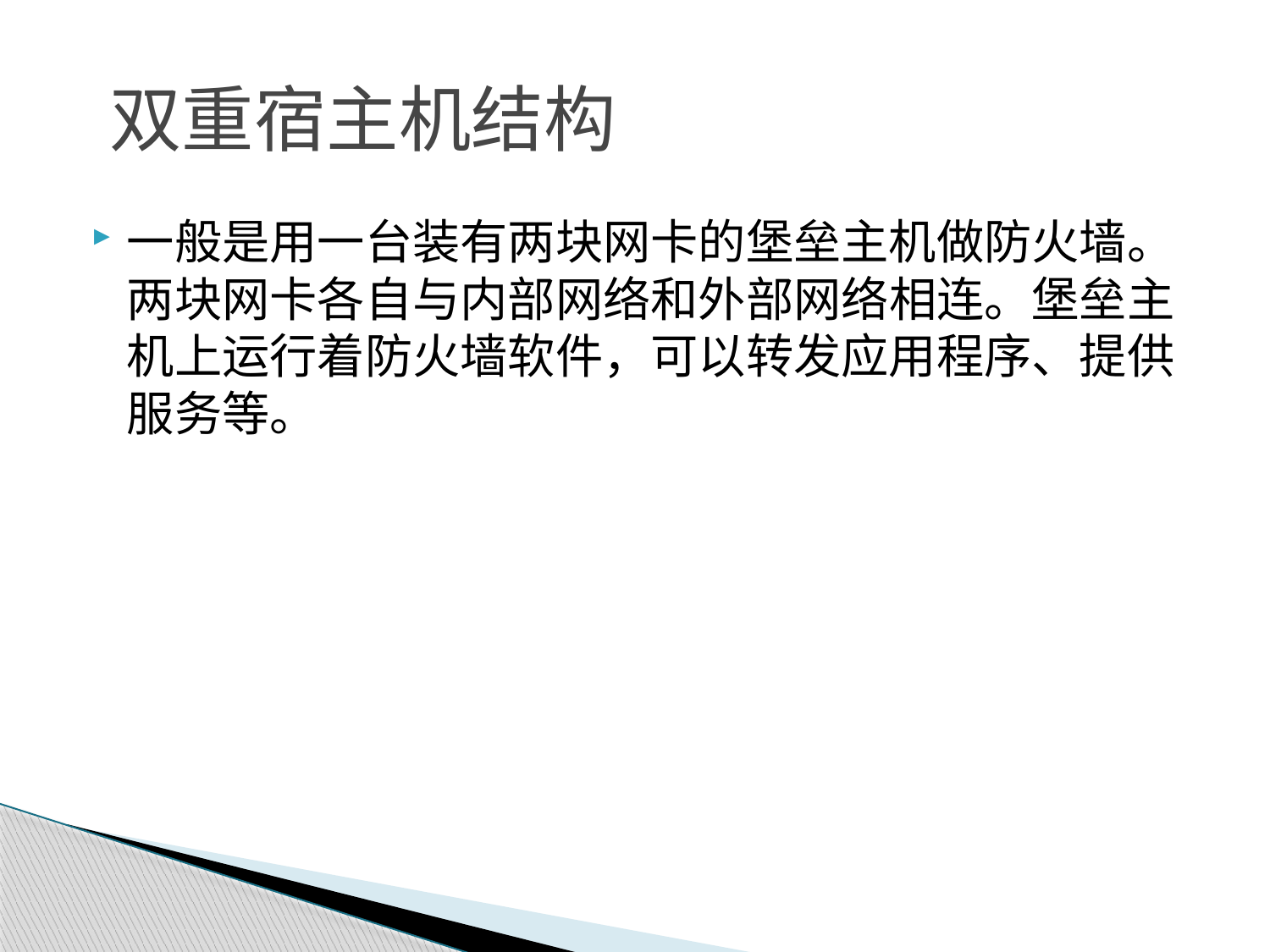

# 双重宿主机结构
一般是用一台装有两块网卡的堡垒主机做防火墙。两块网卡各自与内部网络和外部网络相连。堡垒主机上运行着防火墙软件，可以转发应用程序、提供服务等。